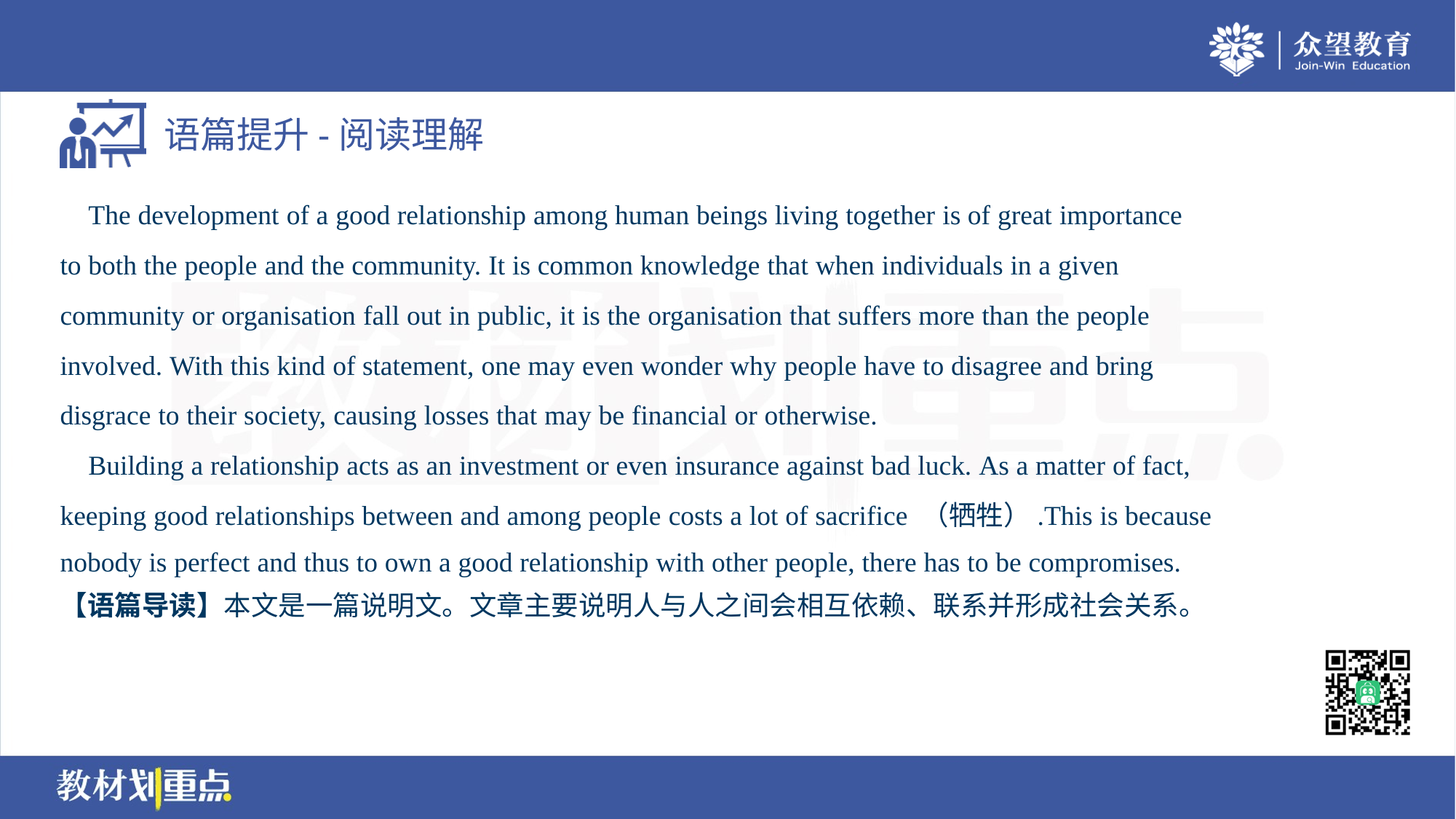

The development of a good relationship among human beings living together is of great importance
to both the people and the community. It is common knowledge that when individuals in a given
community or organisation fall out in public, it is the organisation that suffers more than the people
involved. With this kind of statement, one may even wonder why people have to disagree and bring
disgrace to their society, causing losses that may be financial or otherwise.
    Building a relationship acts as an investment or even insurance against bad luck. As a matter of fact,
keeping good relationships between and among people costs a lot of sacrifice （牺牲）.This is because
nobody is perfect and thus to own a good relationship with other people, there has to be compromises.
【语篇导读】本文是一篇说明文。文章主要说明人与人之间会相互依赖、联系并形成社会关系。